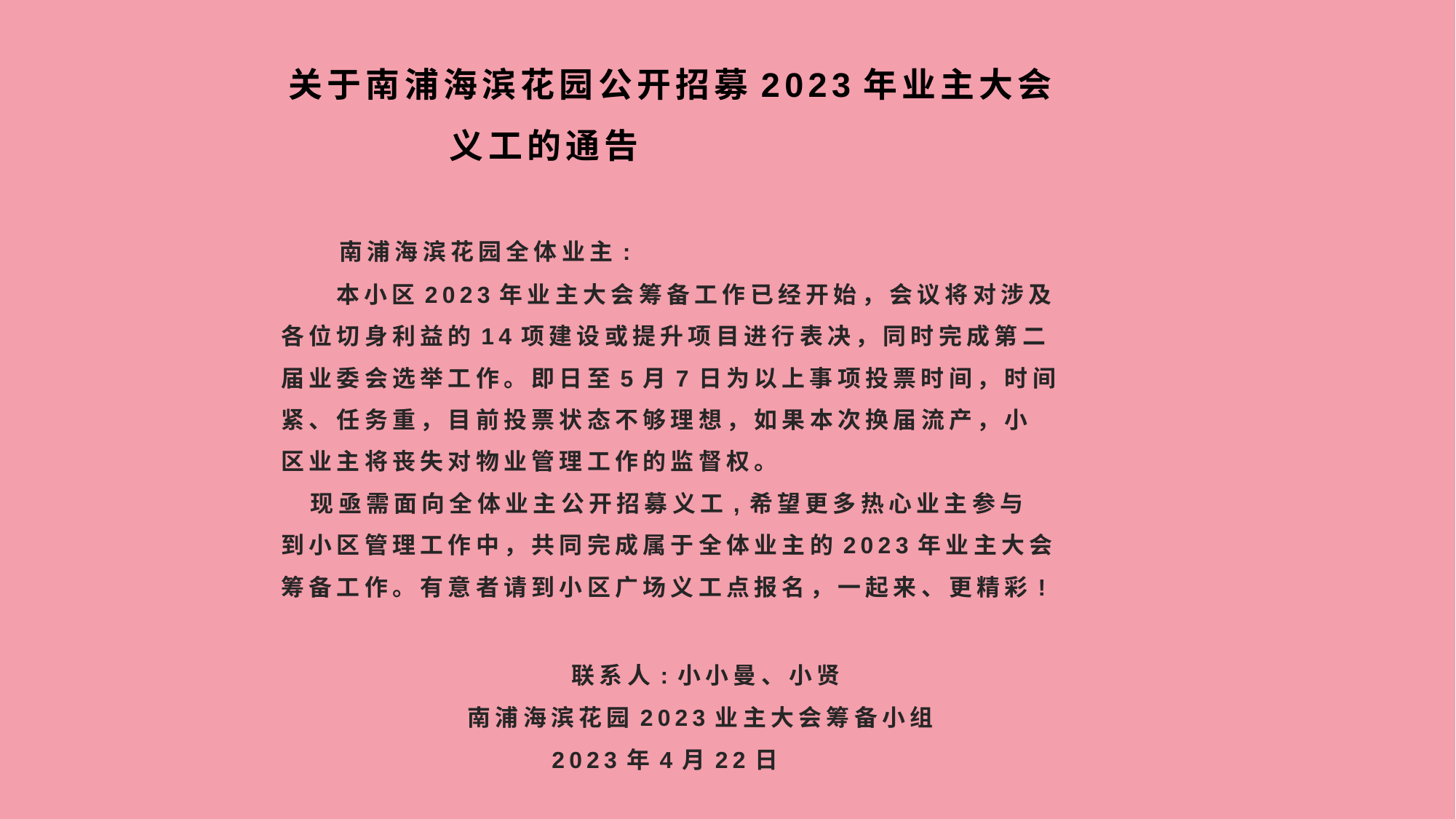

# 关于南浦海滨花园公开招募2023年业主大会 义工的通告 南浦海滨花园全体业主: 本小区2023年业主大会筹备工作已经开始，会议将对涉及 各位切身利益的14项建设或提升项目进行表决，同时完成第二 届业委会选举工作。即日至5月7日为以上事项投票时间，时间 紧、任务重，目前投票状态不够理想，如果本次换届流产，小 区业主将丧失对物业管理工作的监督权。 现亟需面向全体业主公开招募义工,希望更多热心业主参与 到小区管理工作中，共同完成属于全体业主的2023年业主大会 筹备工作。有意者请到小区广场义工点报名，一起来、更精彩! 联系人:小小曼、小贤 南浦海滨花园2023业主大会筹备小组 2023年4月22日